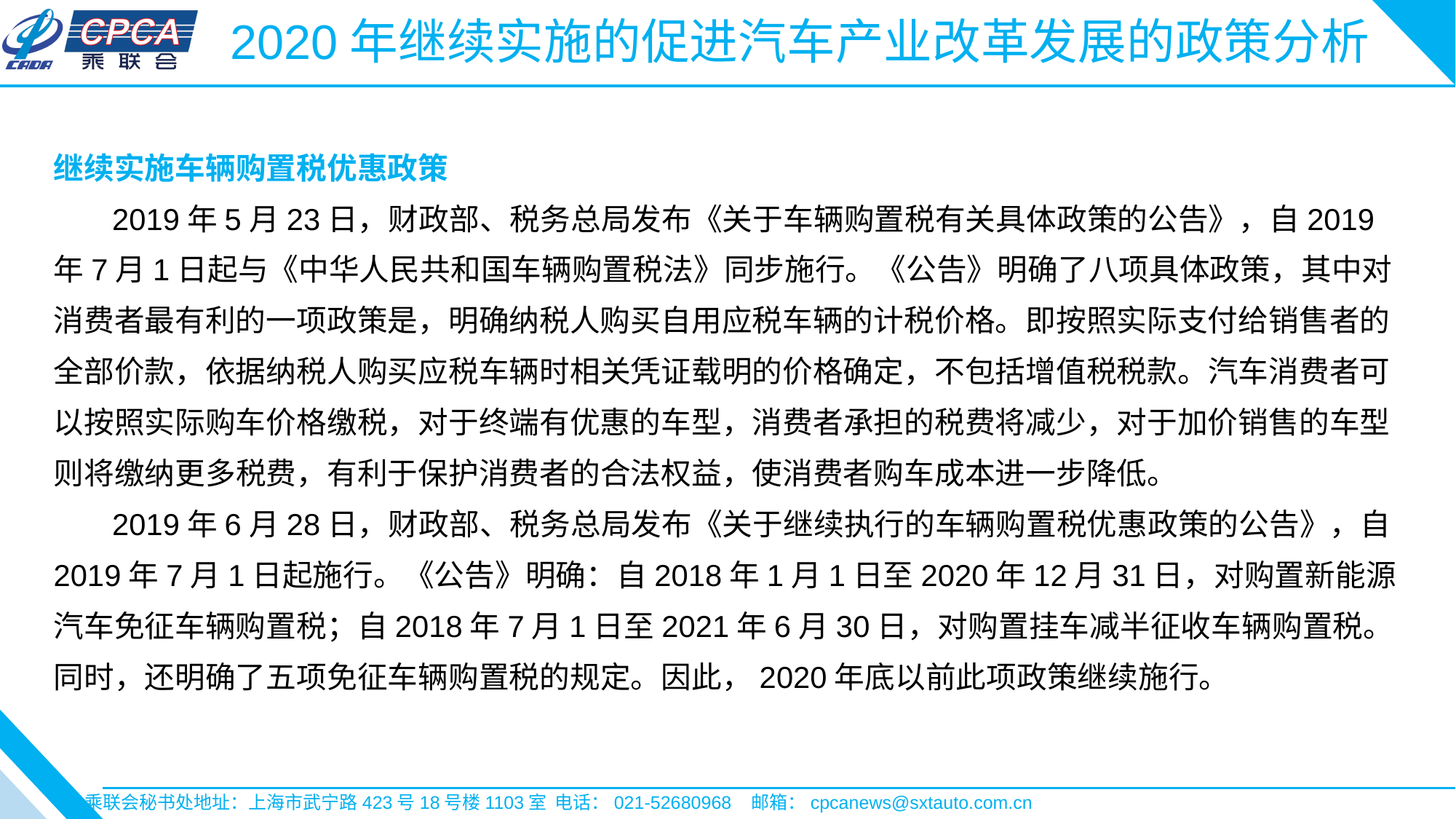

2020年继续实施的促进汽车产业改革发展的政策分析
继续实施车辆购置税优惠政策
       2019年5月23日，财政部、税务总局发布《关于车辆购置税有关具体政策的公告》，自2019年7月1日起与《中华人民共和国车辆购置税法》同步施行。《公告》明确了八项具体政策，其中对消费者最有利的一项政策是，明确纳税人购买自用应税车辆的计税价格。即按照实际支付给销售者的全部价款，依据纳税人购买应税车辆时相关凭证载明的价格确定，不包括增值税税款。汽车消费者可以按照实际购车价格缴税，对于终端有优惠的车型，消费者承担的税费将减少，对于加价销售的车型则将缴纳更多税费，有利于保护消费者的合法权益，使消费者购车成本进一步降低。
       2019年6月28日，财政部、税务总局发布《关于继续执行的车辆购置税优惠政策的公告》，自2019年7月1日起施行。《公告》明确：自2018年1月1日至2020年12月31日，对购置新能源汽车免征车辆购置税；自2018年7月1日至2021年6月30日，对购置挂车减半征收车辆购置税。同时，还明确了五项免征车辆购置税的规定。因此，2020年底以前此项政策继续施行。